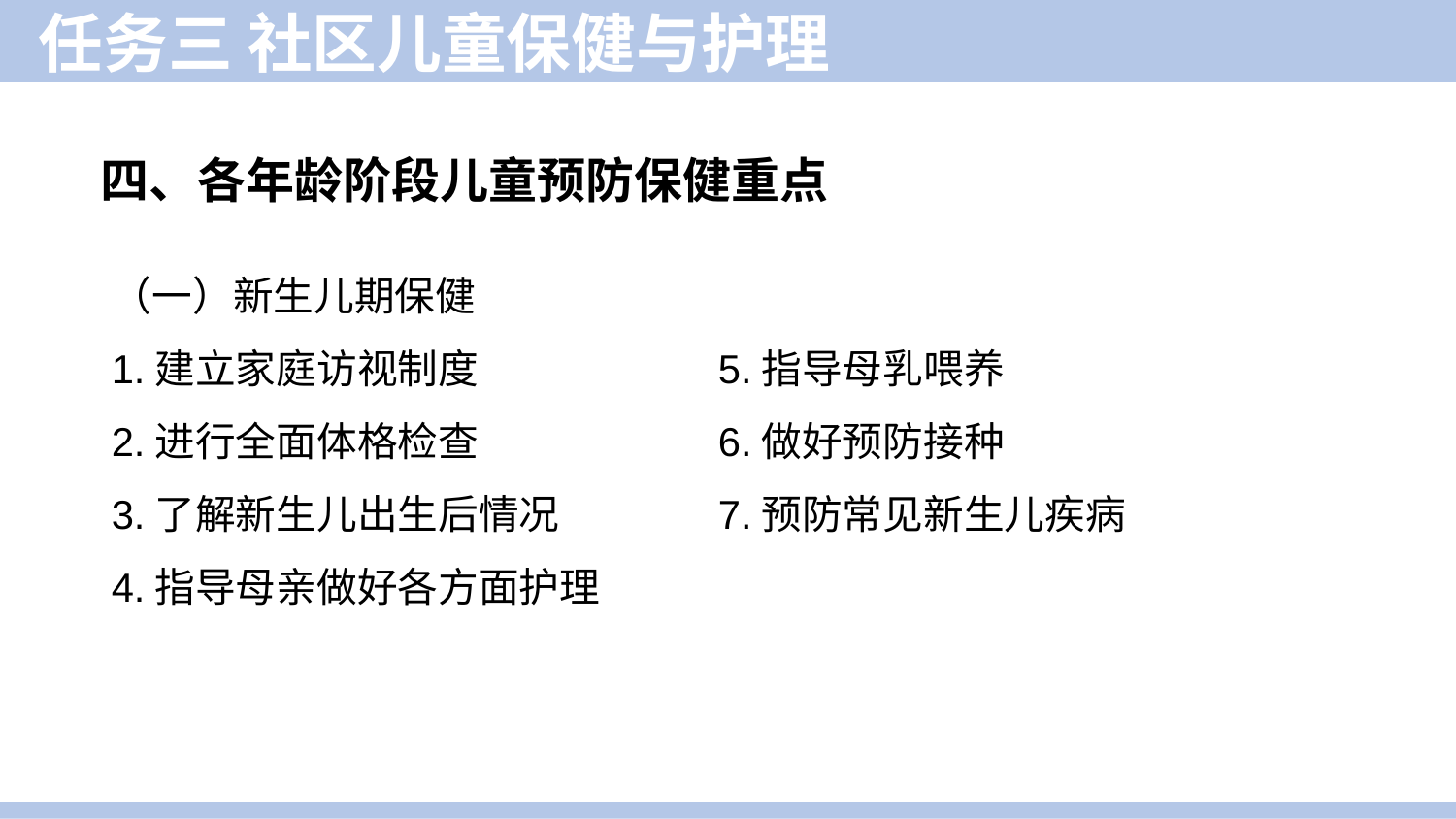

任务三 社区儿童保健与护理
四、各年龄阶段儿童预防保健重点
（一）新生儿期保健
1.建立家庭访视制度
2.进行全面体格检查
3.了解新生儿出生后情况
4.指导母亲做好各方面护理
5.指导母乳喂养
6.做好预防接种
7.预防常见新生儿疾病